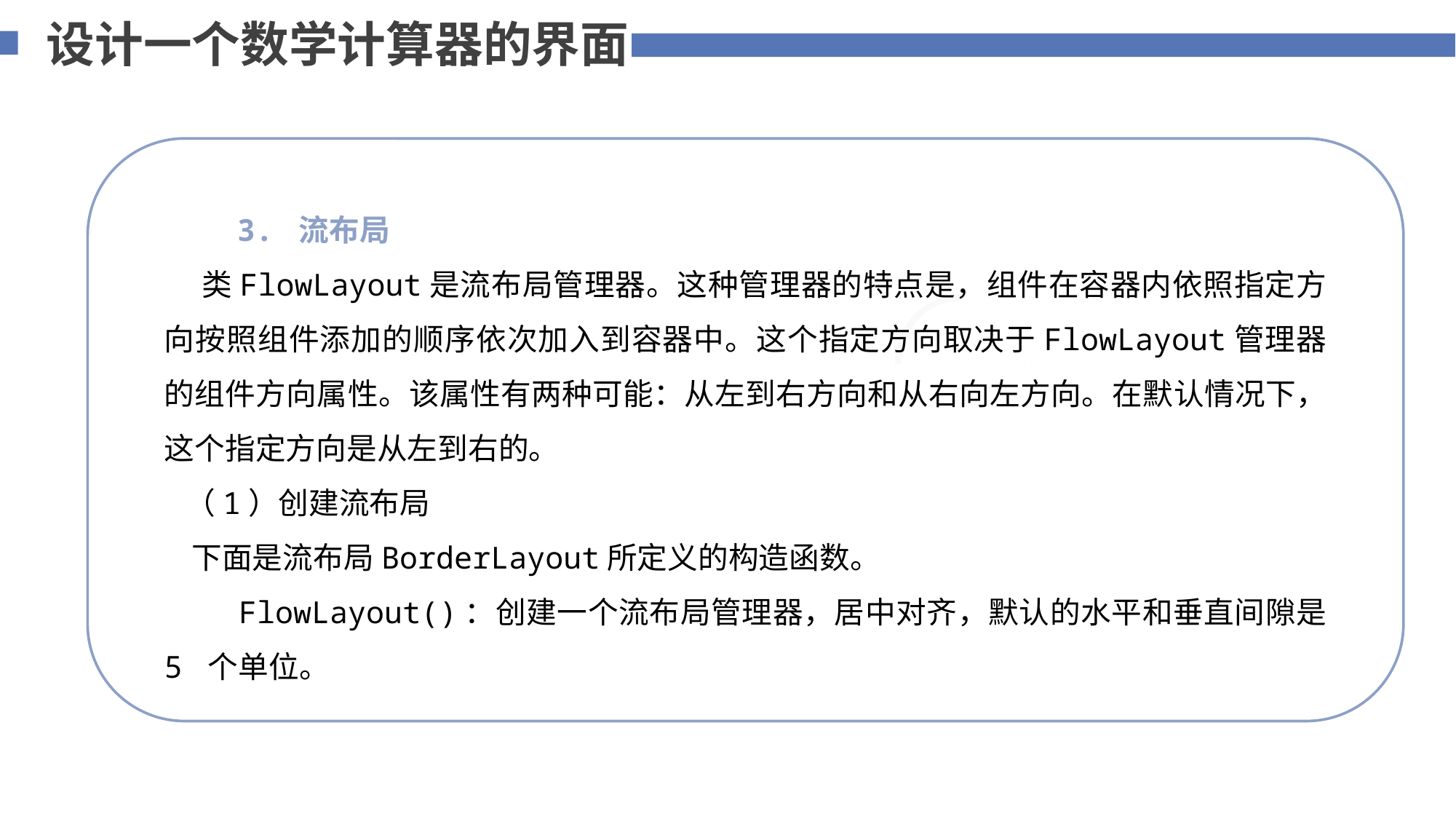

设计一个数学计算器的界面

    3. 流布局
    类FlowLayout是流布局管理器。这种管理器的特点是，组件在容器内依照指定方向按照组件添加的顺序依次加入到容器中。这个指定方向取决于FlowLayout管理器的组件方向属性。该属性有两种可能：从左到右方向和从右向左方向。在默认情况下，这个指定方向是从左到右的。
  （1）创建流布局
   下面是流布局BorderLayout所定义的构造函数。
    FlowLayout()：创建一个流布局管理器，居中对齐，默认的水平和垂直间隙是 5 个单位。

75%